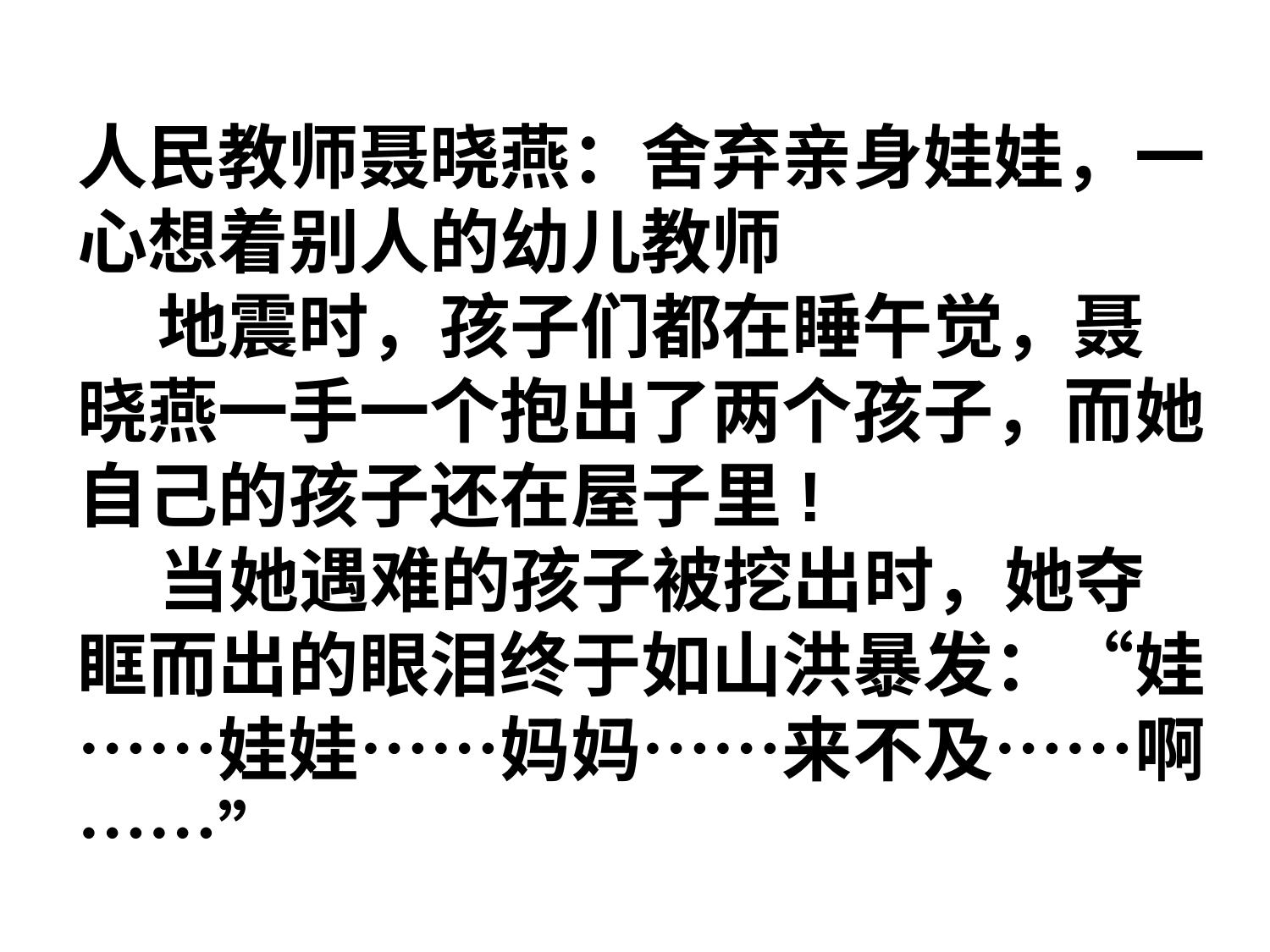

人民教师聂晓燕：舍弃亲身娃娃，一心想着别人的幼儿教师
    地震时，孩子们都在睡午觉，聂晓燕一手一个抱出了两个孩子，而她自己的孩子还在屋子里!
    当她遇难的孩子被挖出时，她夺眶而出的眼泪终于如山洪暴发：“娃……娃娃……妈妈……来不及……啊……”